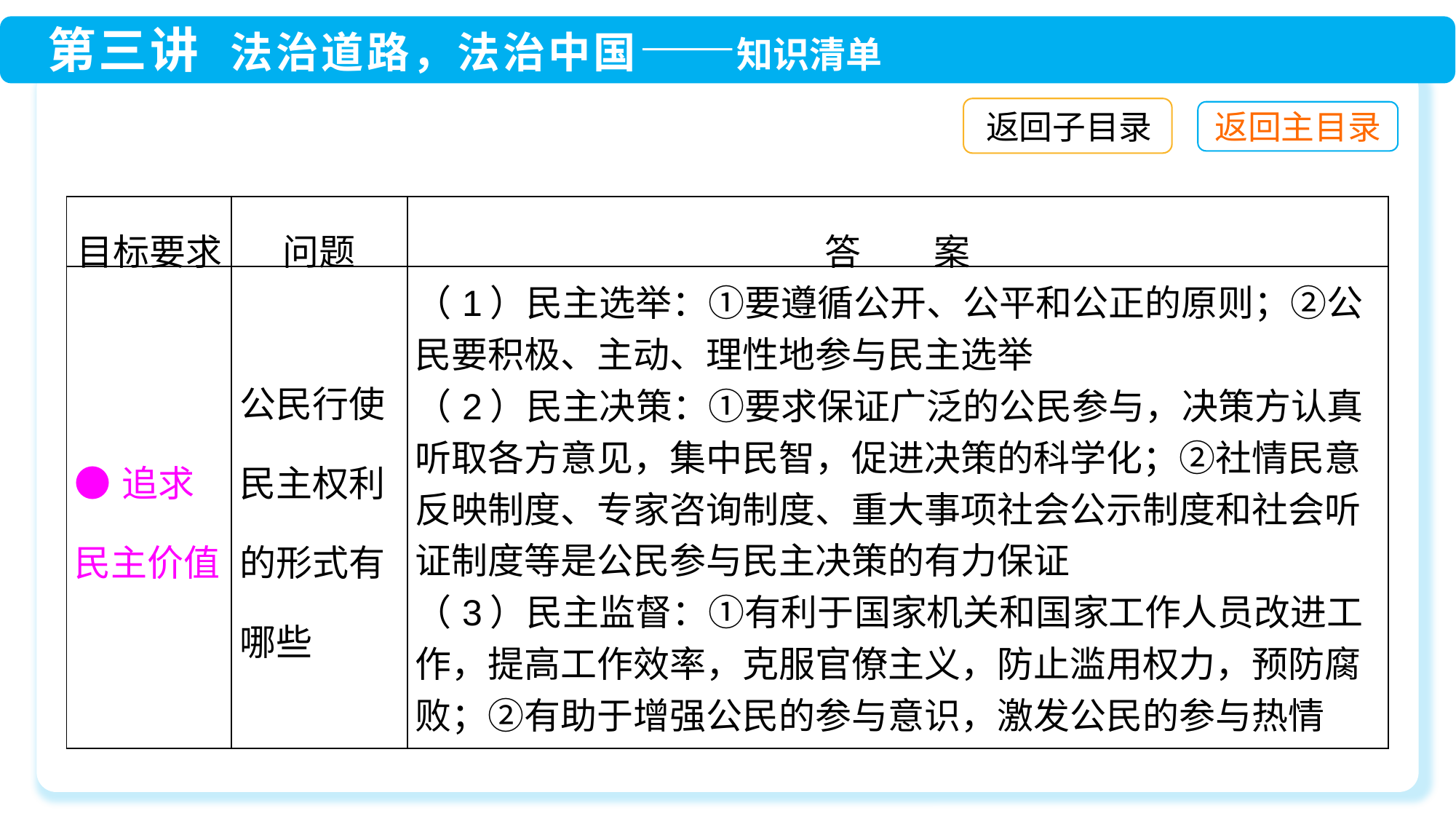

返回子目录
| 目标要求 | 问题 | 答　　案 |
| --- | --- | --- |
| ●追求民主价值 | 公民行使民主权利的形式有哪些 | （1）民主选举：①要遵循公开、公平和公正的原则；②公民要积极、主动、理性地参与民主选举 （2）民主决策：①要求保证广泛的公民参与，决策方认真听取各方意见，集中民智，促进决策的科学化；②社情民意反映制度、专家咨询制度、重大事项社会公示制度和社会听证制度等是公民参与民主决策的有力保证 （3）民主监督：①有利于国家机关和国家工作人员改进工作，提高工作效率，克服官僚主义，防止滥用权力，预防腐败；②有助于增强公民的参与意识，激发公民的参与热情 |